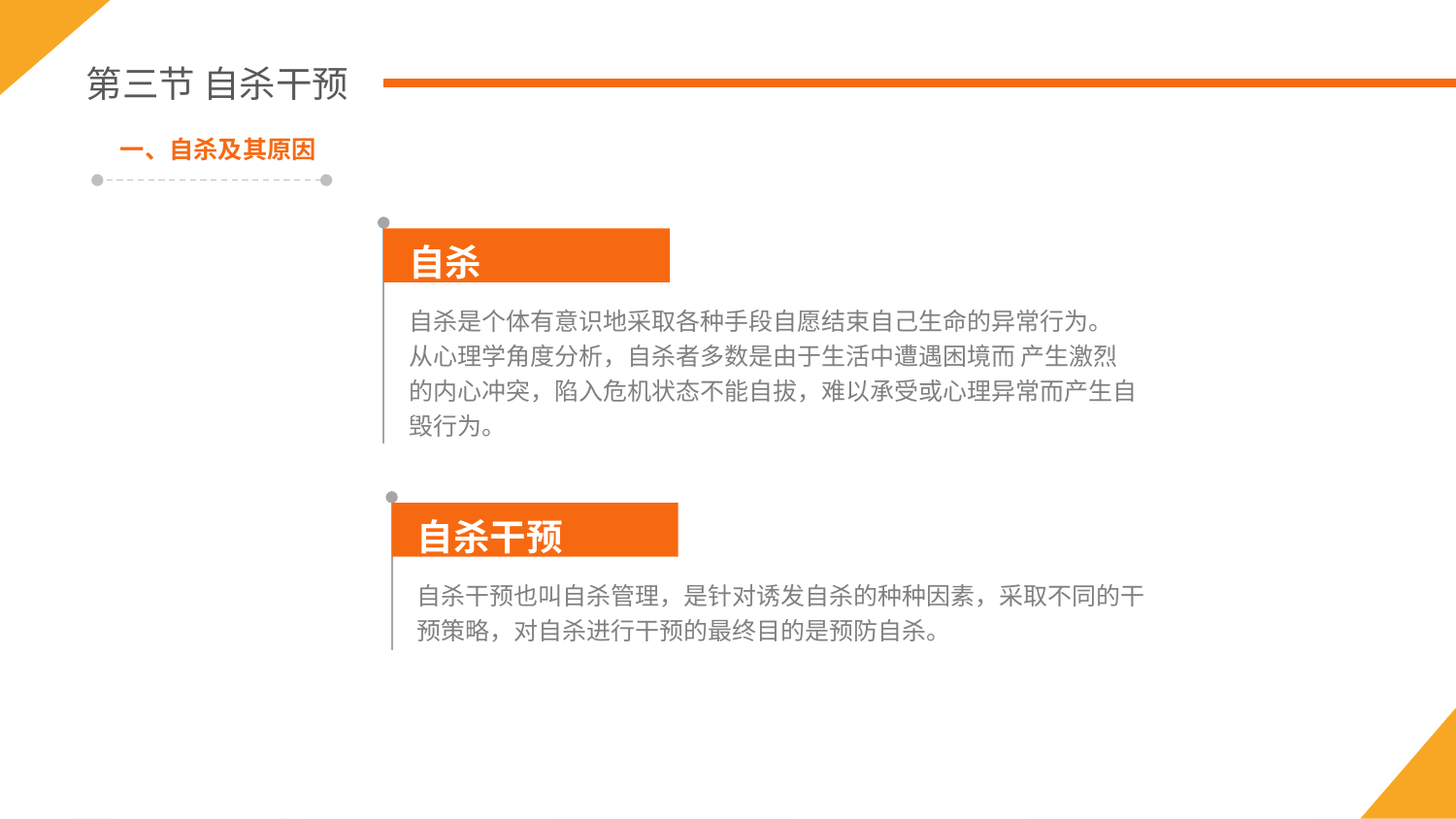

第三节 自杀干预
一、自杀及其原因
自杀

自杀是个体有意识地采取各种手段自愿结束自己生命的异常行为。
从心理学角度分析，自杀者多数是由于生活中遭遇困境而 产生激烈的内心冲突，陷入危机状态不能自拔，难以承受或心理异常而产生自毁行为。
自杀干预

自杀干预也叫自杀管理，是针对诱发自杀的种种因素，采取不同的干预策略，对自杀进行干预的最终目的是预防自杀。